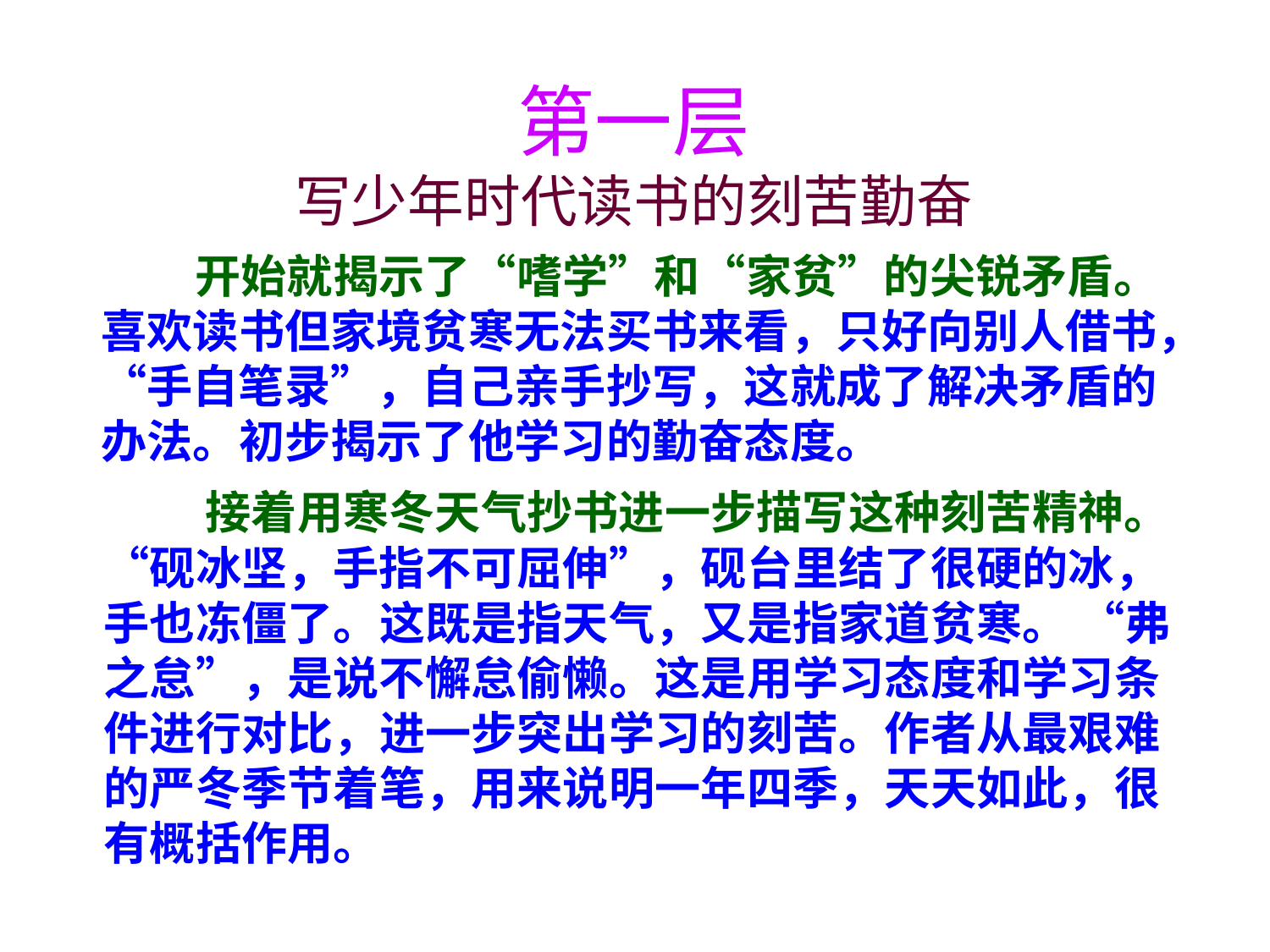

第一层
写少年时代读书的刻苦勤奋
        开始就揭示了“嗜学”和“家贫”的尖锐矛盾。喜欢读书但家境贫寒无法买书来看，只好向别人借书，“手自笔录”，自己亲手抄写，这就成了解决矛盾的办法。初步揭示了他学习的勤奋态度。
        接着用寒冬天气抄书进一步描写这种刻苦精神。“砚冰坚，手指不可屈伸”，砚台里结了很硬的冰，手也冻僵了。这既是指天气，又是指家道贫寒。 “弗之怠”，是说不懈怠偷懒。这是用学习态度和学习条件进行对比，进一步突出学习的刻苦。作者从最艰难的严冬季节着笔，用来说明一年四季，天天如此，很有概括作用。